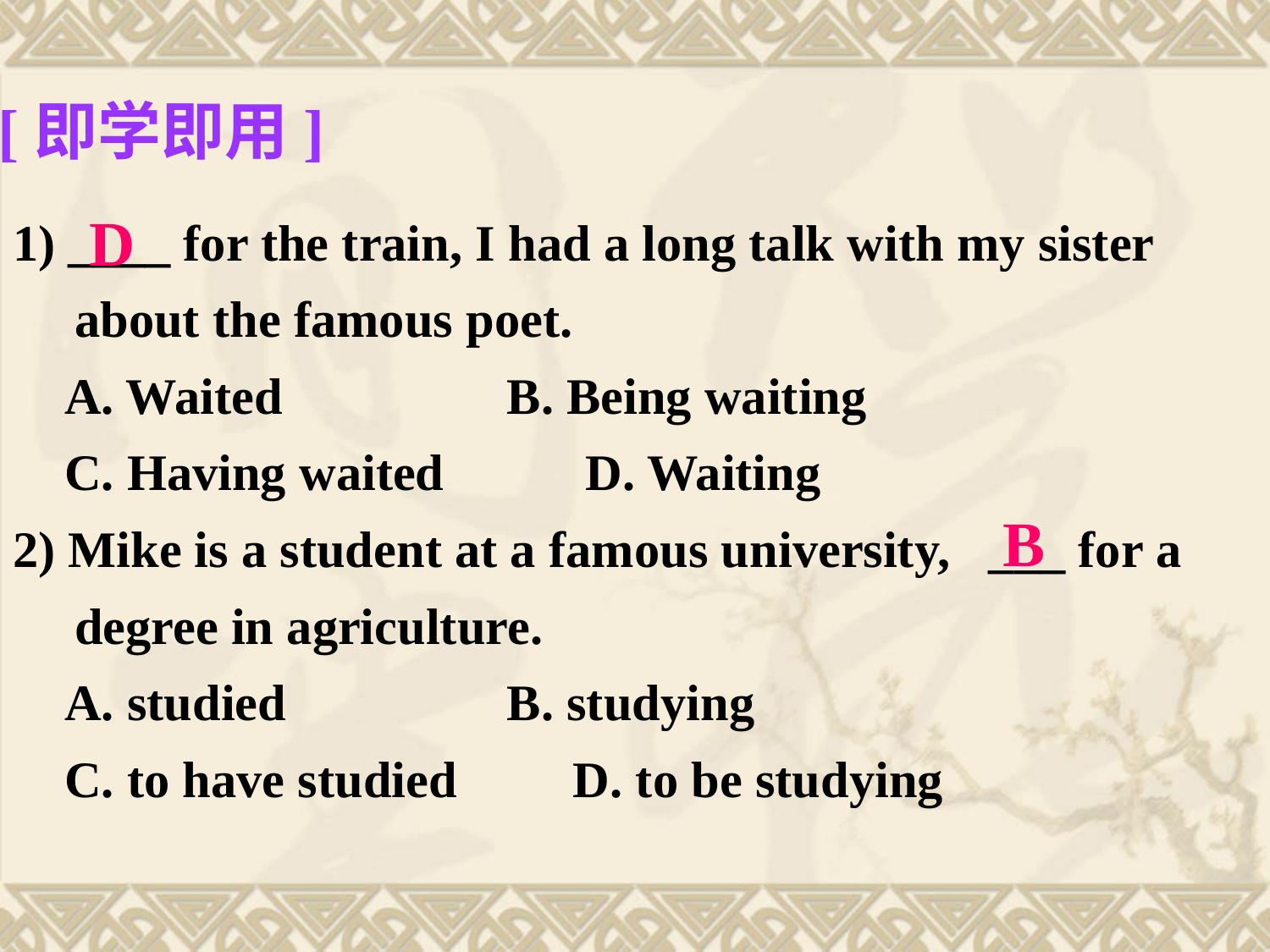

[即学即用]
1) ____ for the train, I had a long talk with my sister about the famous poet.
    A. Waited		    B. Being waiting
    C. Having waited           D. Waiting
2) Mike is a student at a famous university,   ___ for a degree in agriculture.
    A. studied		    B. studying
    C. to have studied         D. to be studying
D
B